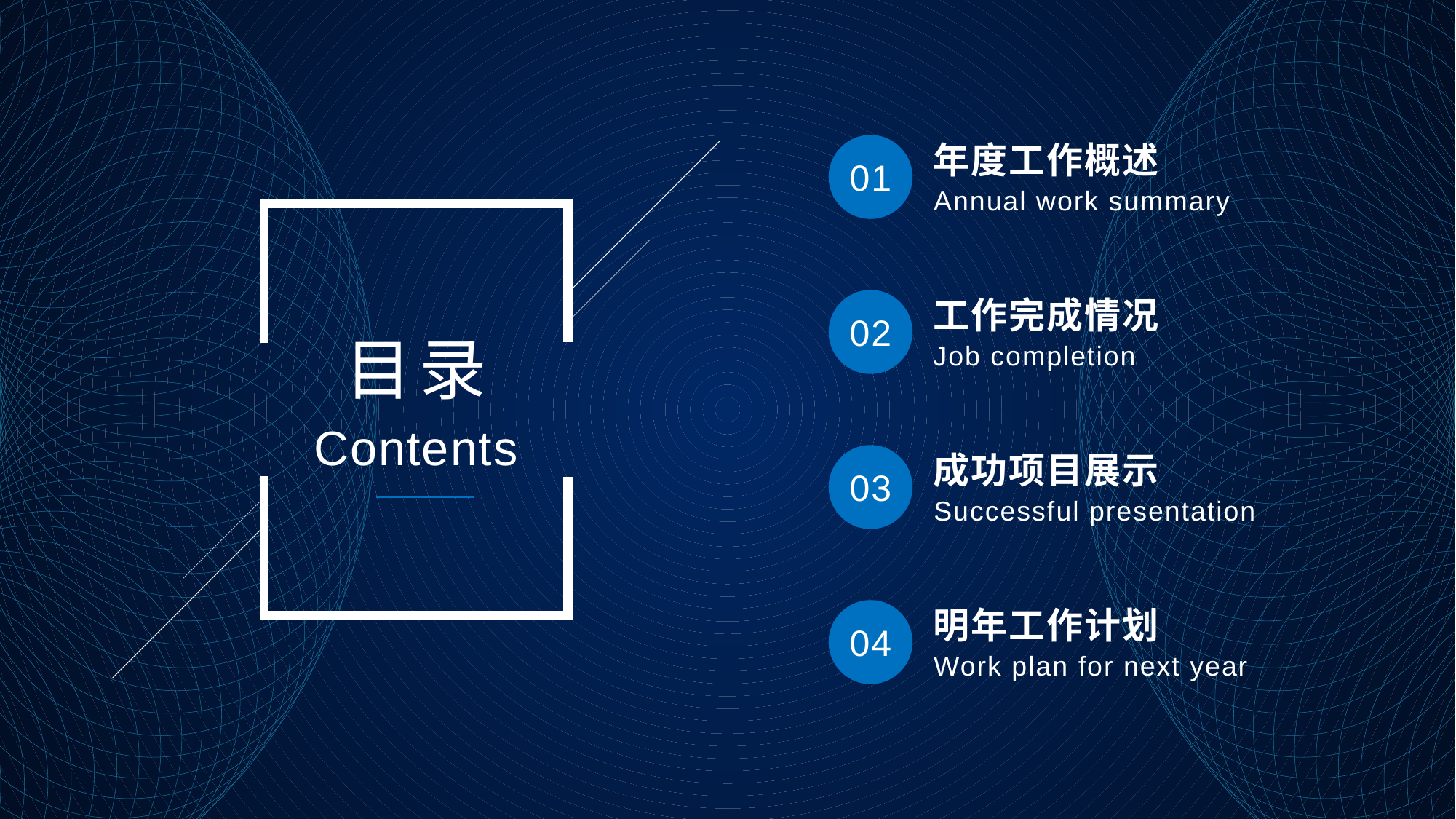

年度工作概述
Annual work summary

01
工作完成情况
Job completion

02
成功项目展示
Successful presentation

03
明年工作计划
Work plan for next year

04

目录
Contents